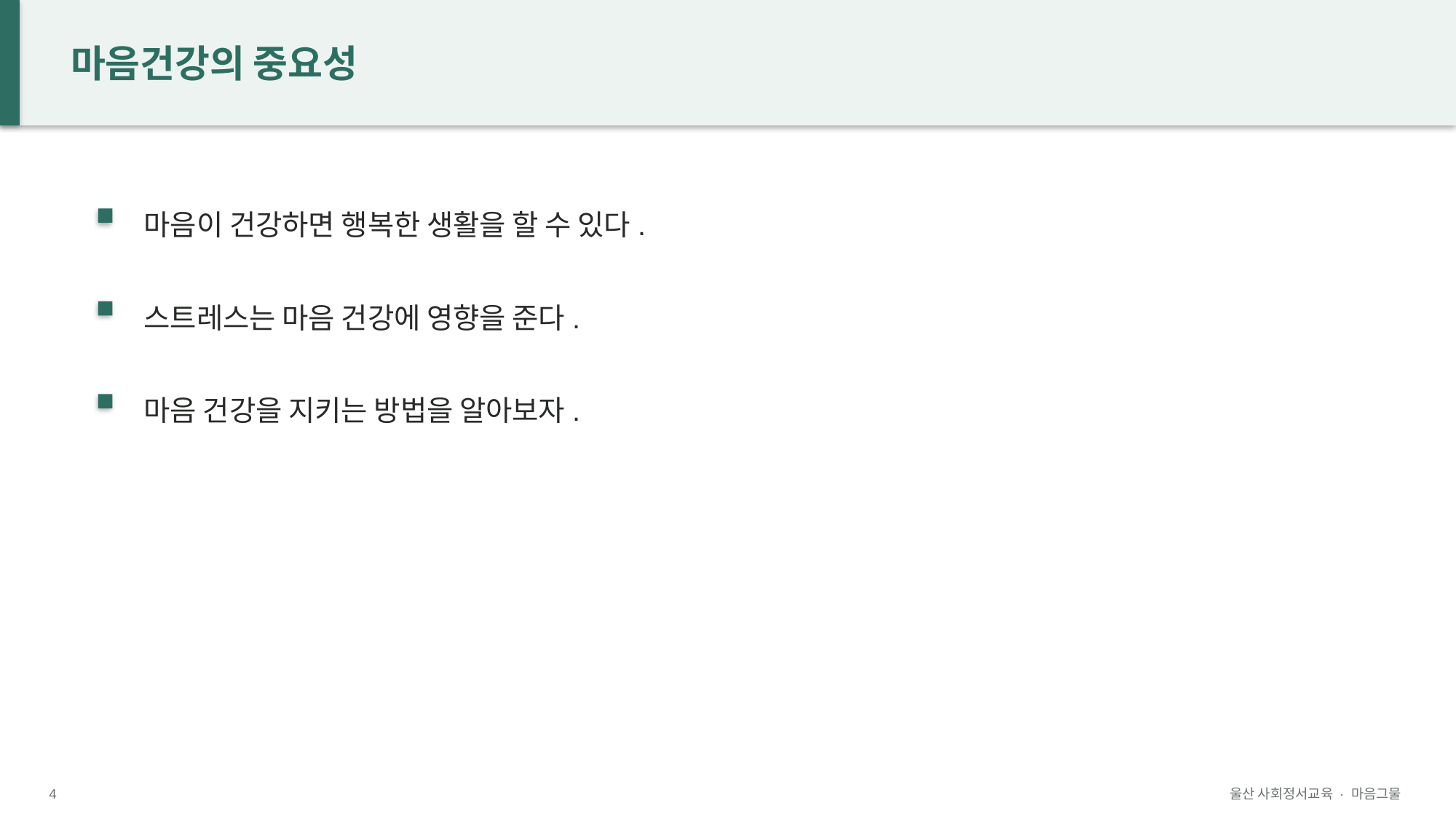

마음건강의 중요성
마음이 건강하면 행복한 생활을 할 수 있다.

스트레스는 마음 건강에 영향을 준다.

마음 건강을 지키는 방법을 알아보자.

4
울산 사회정서교육 · 마음그물